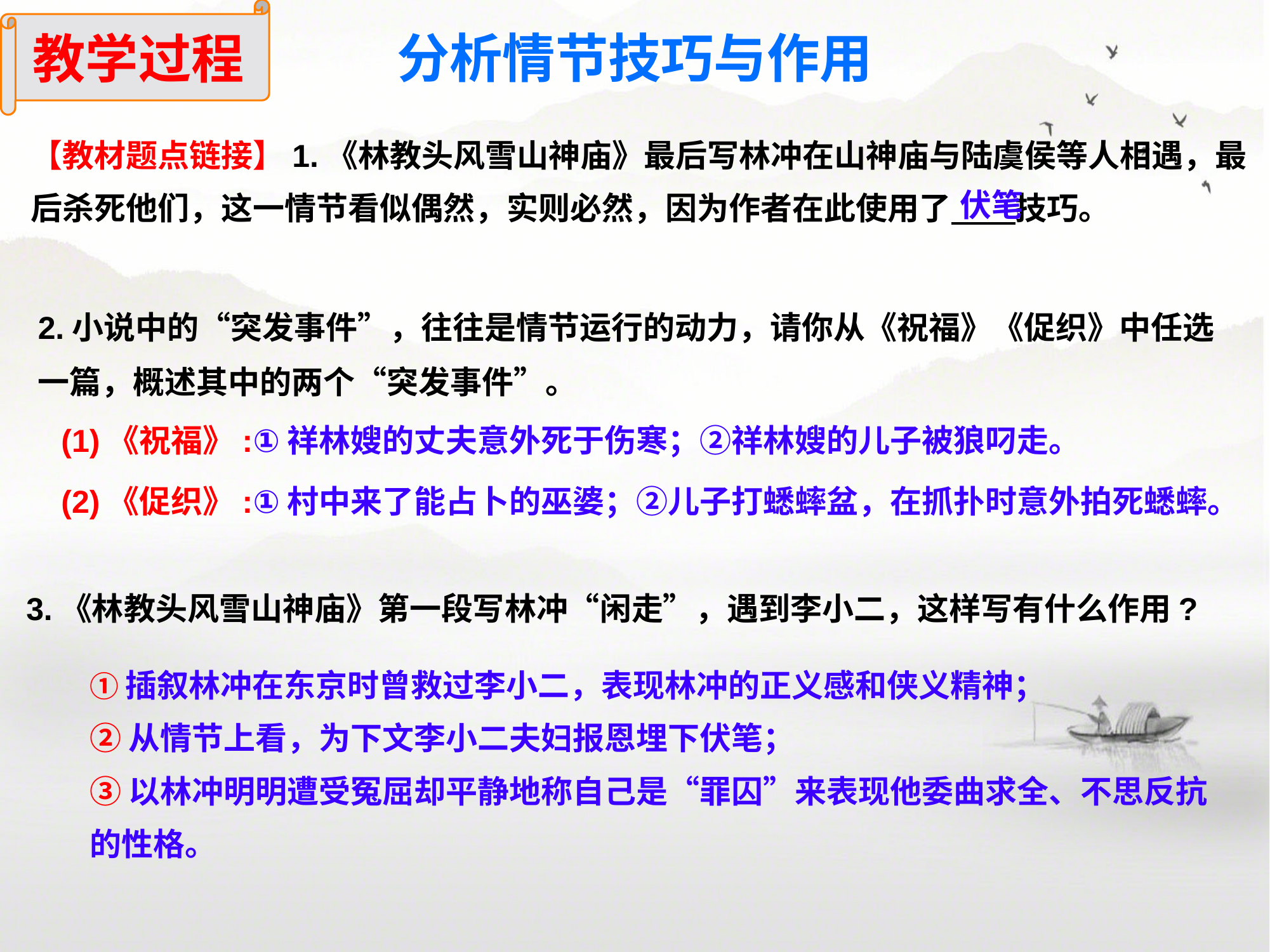

教学过程
分析情节技巧与作用
【教材题点链接】1.《林教头风雪山神庙》最后写林冲在山神庙与陆虞侯等人相遇，最后杀死他们，这一情节看似偶然，实则必然，因为作者在此使用了         技巧。
伏笔
2.小说中的“突发事件”，往往是情节运行的动力，请你从《祝福》《促织》中任选一篇，概述其中的两个“突发事件”。
(1)《祝福》:①祥林嫂的丈夫意外死于伤寒；②祥林嫂的儿子被狼叼走。
(2)《促织》:①村中来了能占卜的巫婆；②儿子打蟋蟀盆，在抓扑时意外拍死蟋蟀。
3.《林教头风雪山神庙》第一段写林冲“闲走”，遇到李小二，这样写有什么作用?
①插叙林冲在东京时曾救过李小二，表现林冲的正义感和侠义精神；
②从情节上看，为下文李小二夫妇报恩埋下伏笔；
③以林冲明明遭受冤屈却平静地称自己是“罪囚”来表现他委曲求全、不思反抗的性格。